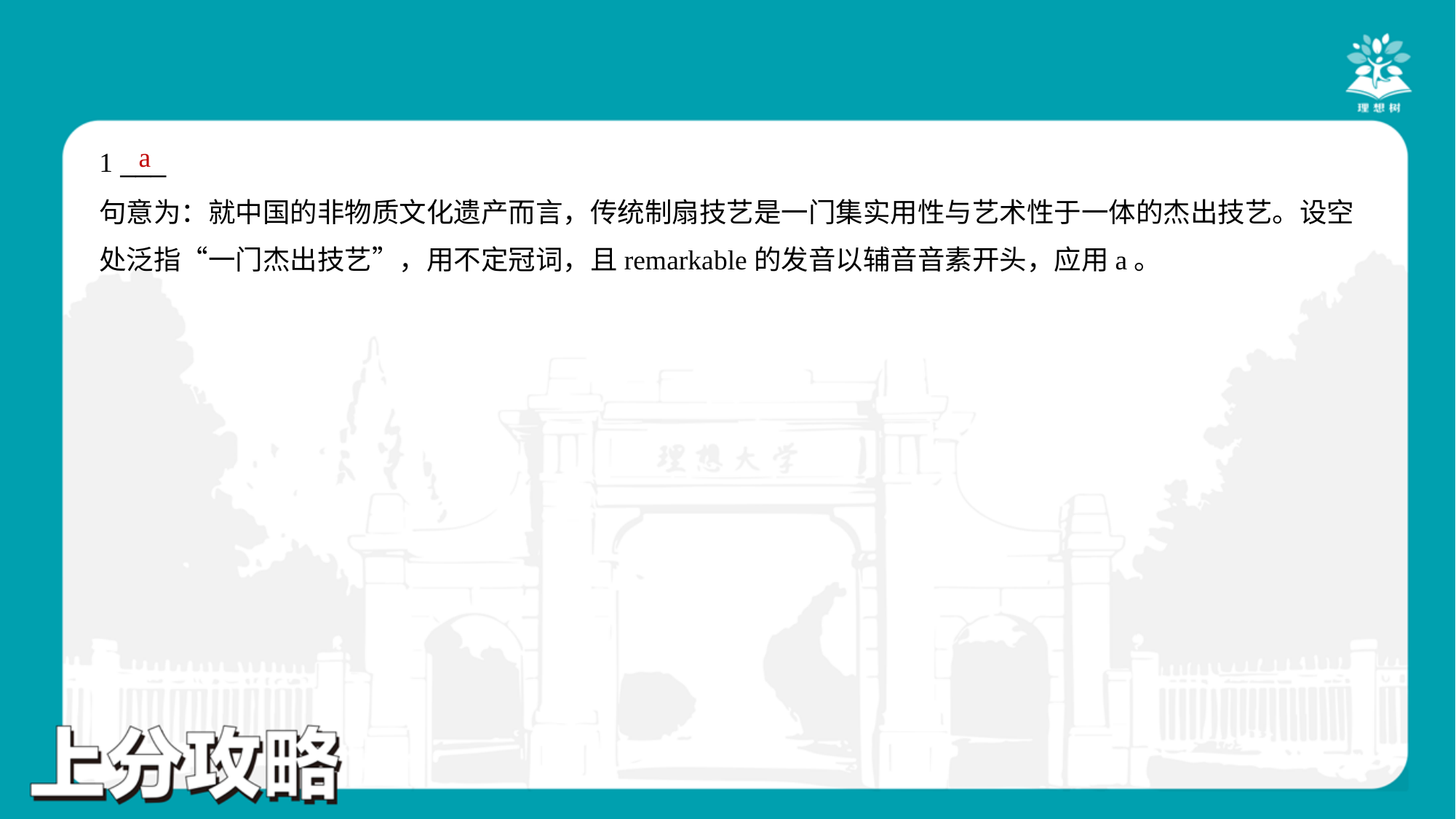

a
1 ___
句意为：就中国的非物质文化遗产而言，传统制扇技艺是一门集实用性与艺术性于一体的杰出技艺。设空
处泛指“一门杰出技艺”，用不定冠词，且remarkable的发音以辅音音素开头，应用a。